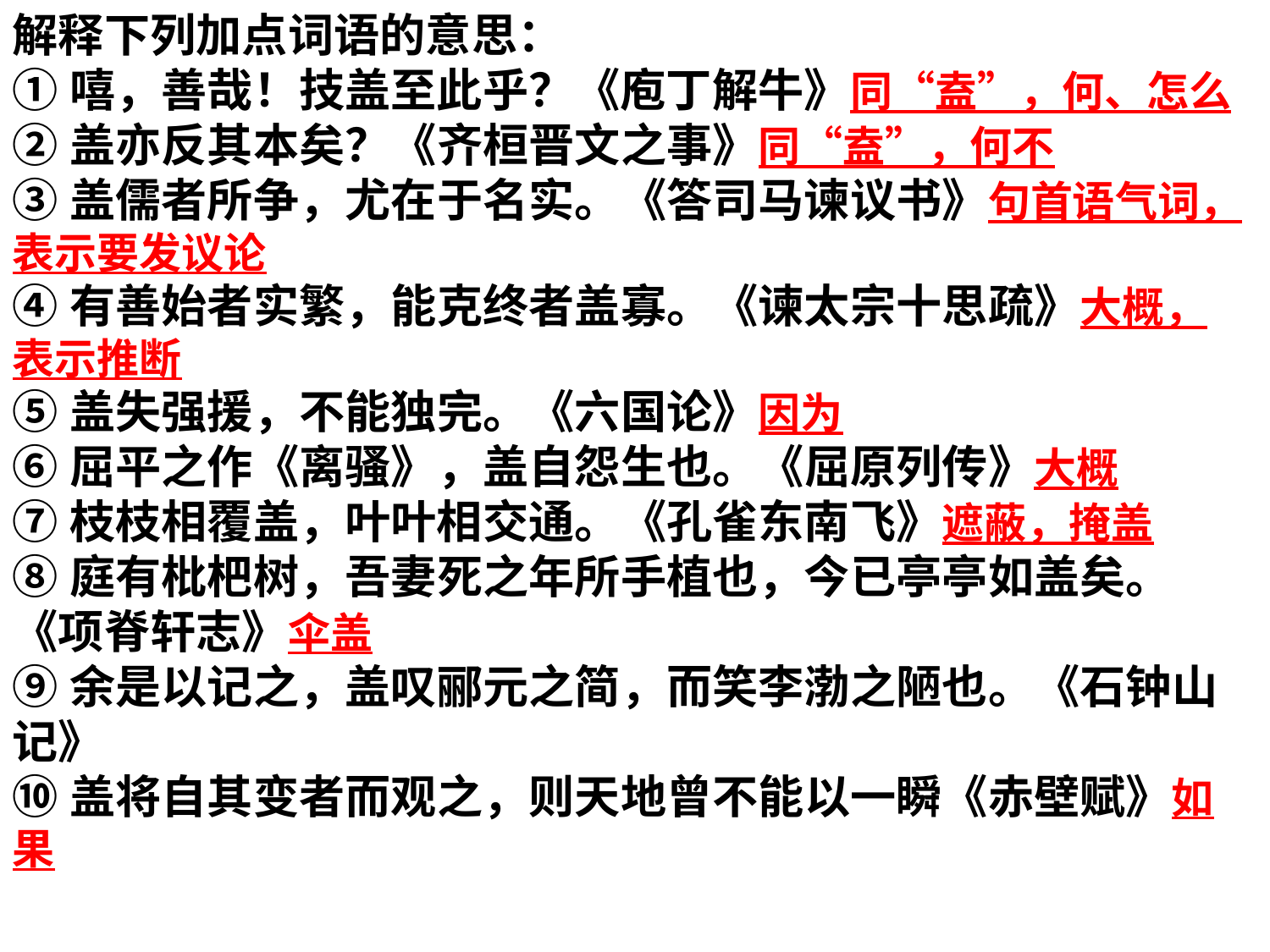

解释下列加点词语的意思：
①嘻，善哉！技盖至此乎？《庖丁解牛》同“盍”，何、怎么
②盖亦反其本矣？《齐桓晋文之事》同“盍”，何不
③盖儒者所争，尤在于名实。《答司马谏议书》句首语气词，表示要发议论
④有善始者实繁，能克终者盖寡。《谏太宗十思疏》大概，表示推断
⑤盖失强援，不能独完。《六国论》因为
⑥屈平之作《离骚》，盖自怨生也。《屈原列传》大概
⑦枝枝相覆盖，叶叶相交通。《孔雀东南飞》遮蔽，掩盖
⑧庭有枇杷树，吾妻死之年所手植也，今已亭亭如盖矣。《项脊轩志》伞盖
⑨余是以记之，盖叹郦元之简，而笑李渤之陋也。《石钟山记》
⑩盖将自其变者而观之，则天地曾不能以一瞬《赤壁赋》如果